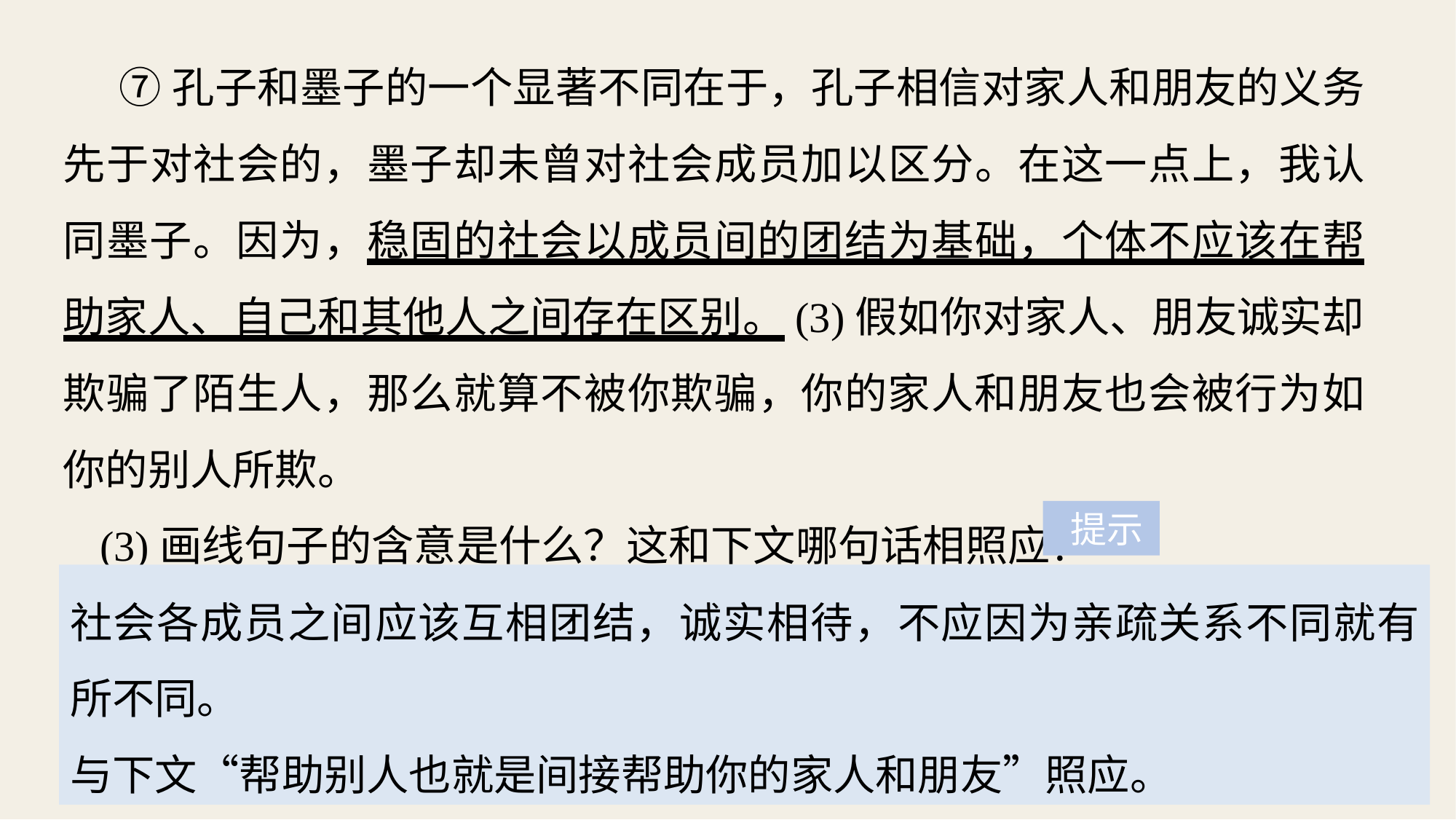

⑦孔子和墨子的一个显著不同在于，孔子相信对家人和朋友的义务先于对社会的，墨子却未曾对社会成员加以区分。在这一点上，我认同墨子。因为，稳固的社会以成员间的团结为基础，个体不应该在帮助家人、自己和其他人之间存在区别。(3)假如你对家人、朋友诚实却欺骗了陌生人，那么就算不被你欺骗，你的家人和朋友也会被行为如你的别人所欺。
(3)画线句子的含意是什么？这和下文哪句话相照应？
 提示
社会各成员之间应该互相团结，诚实相待，不应因为亲疏关系不同就有所不同。
与下文“帮助别人也就是间接帮助你的家人和朋友”照应。